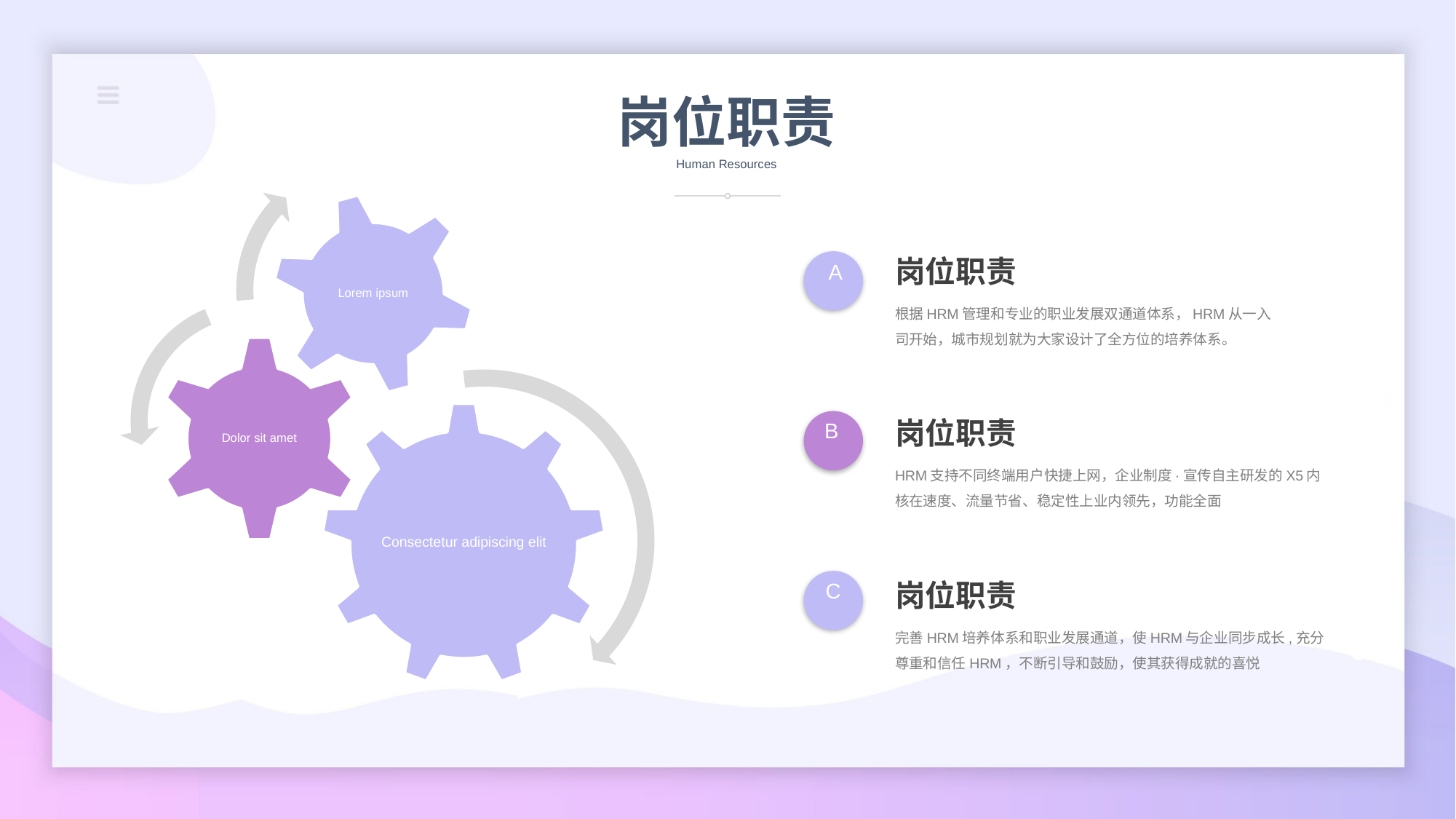

岗位职责

Human Resources
Lorem ipsum

岗位职责

A

根据HRM管理和专业的职业发展双通道体系，HRM从一入司开始，城市规划就为大家设计了全方位的培养体系。
Dolor sit amet

Consectetur adipiscing elit
岗位职责

B
HRM支持不同终端用户快捷上网，企业制度·宣传自主研发的X5内核在速度、流量节省、稳定性上业内领先，功能全面
岗位职责

C
完善HRM培养体系和职业发展通道，使HRM与企业同步成长,充分尊重和信任HRM，不断引导和鼓励，使其获得成就的喜悦